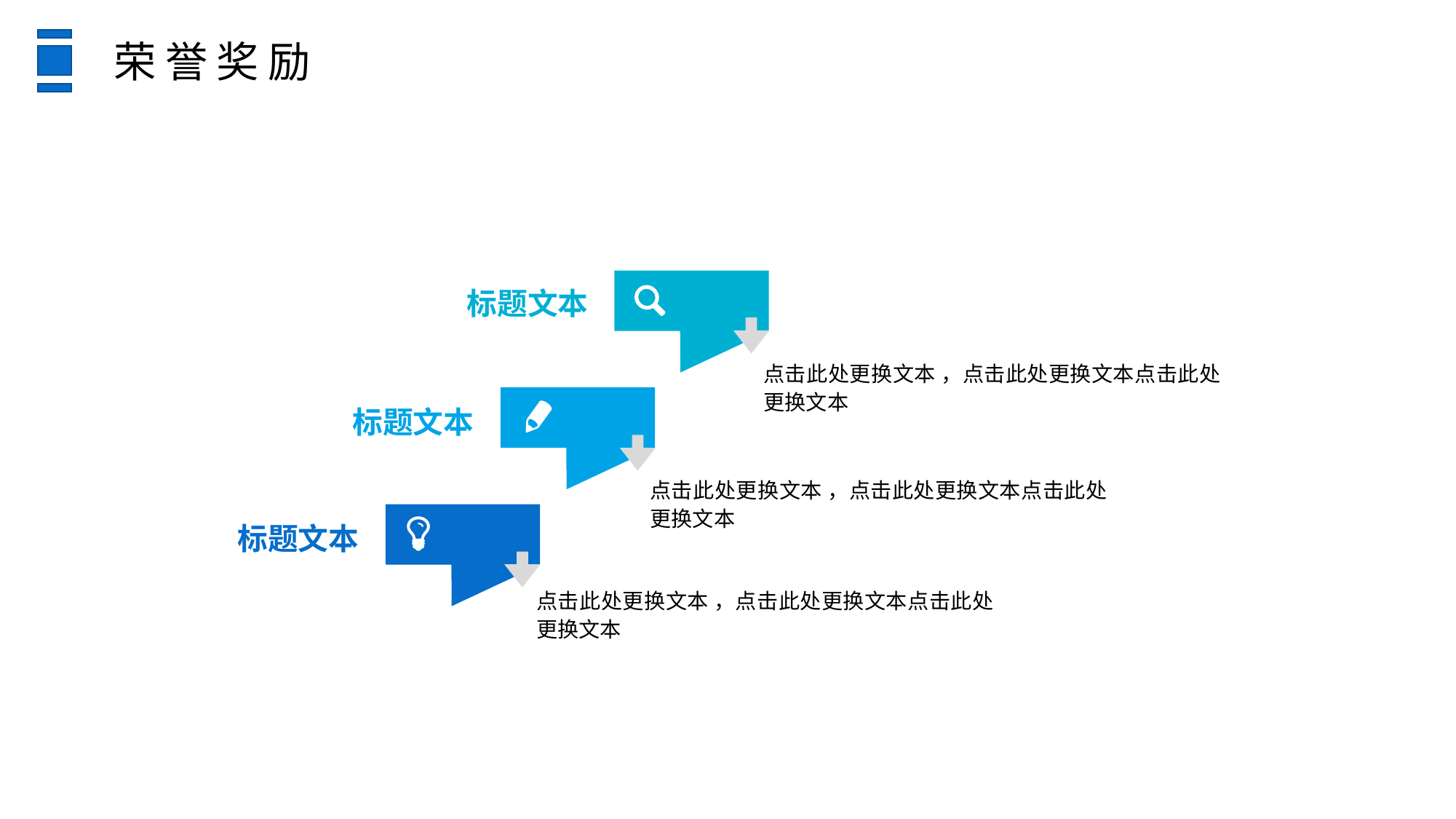

荣誉奖励

标题文本
点击此处更换文本 ，点击此处更换文本点击此处更换文本

标题文本
点击此处更换文本 ，点击此处更换文本点击此处更换文本

标题文本
点击此处更换文本 ，点击此处更换文本点击此处更换文本